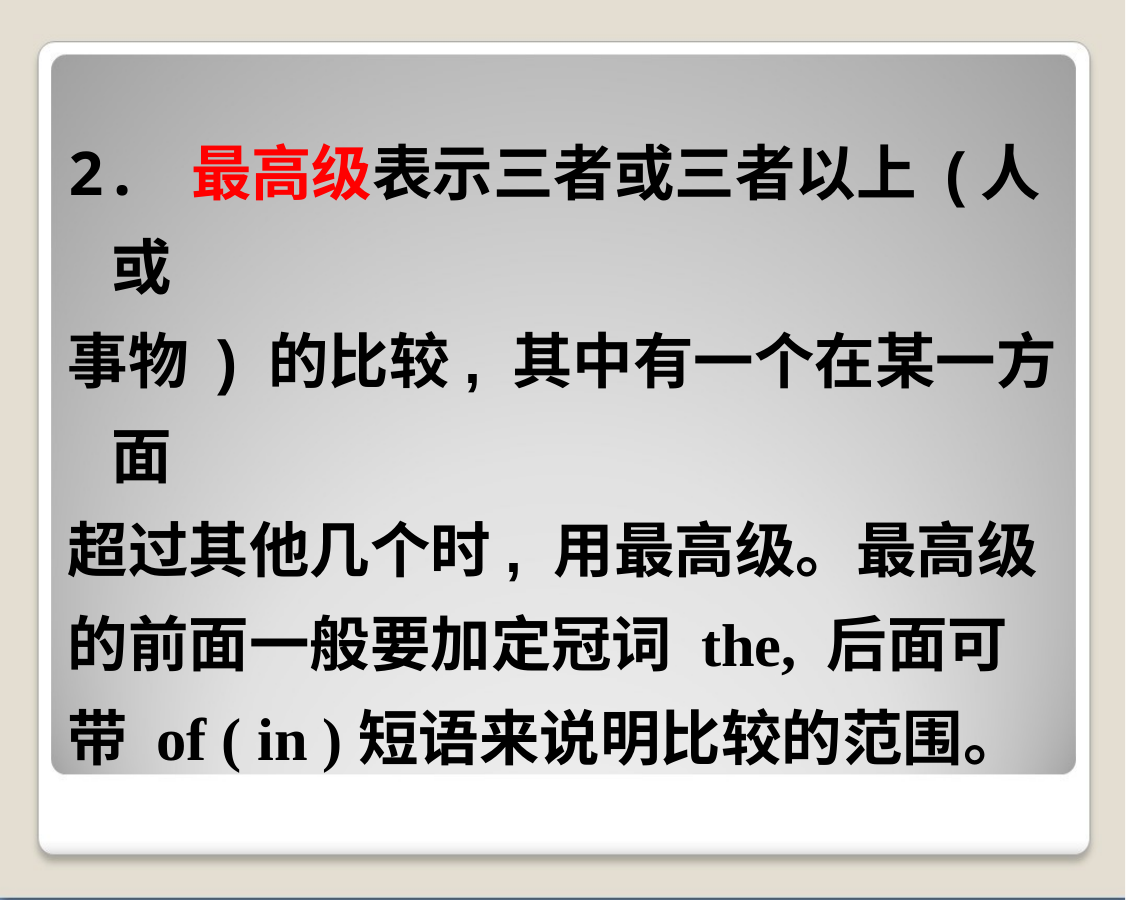

2. 最高级表示三者或三者以上 (人或
事物 ) 的比较, 其中有一个在某一方面
超过其他几个时, 用最高级。最高级
的前面一般要加定冠词 the, 后面可
带 of ( in )短语来说明比较的范围。